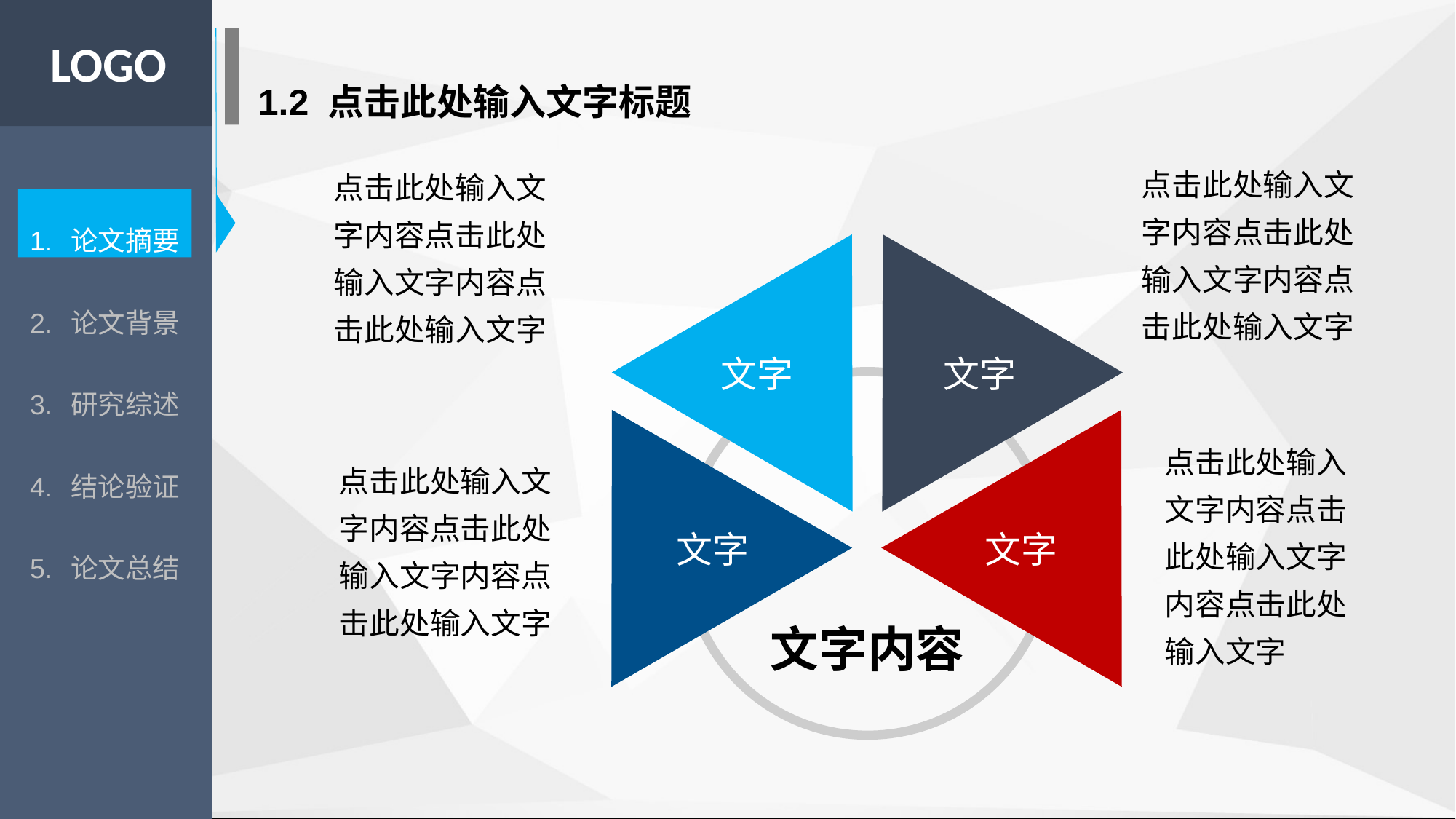

LOGO

1.2 点击此处输入文字标题
论文摘要
论文背景
研究综述
结论验证
论文总结
点击此处输入文字内容点击此处输入文字内容点击此处输入文字
点击此处输入文字内容点击此处输入文字内容点击此处输入文字

文字
文字
文字内容
文字
文字
点击此处输入文字内容点击此处输入文字内容点击此处输入文字
点击此处输入文字内容点击此处输入文字内容点击此处输入文字